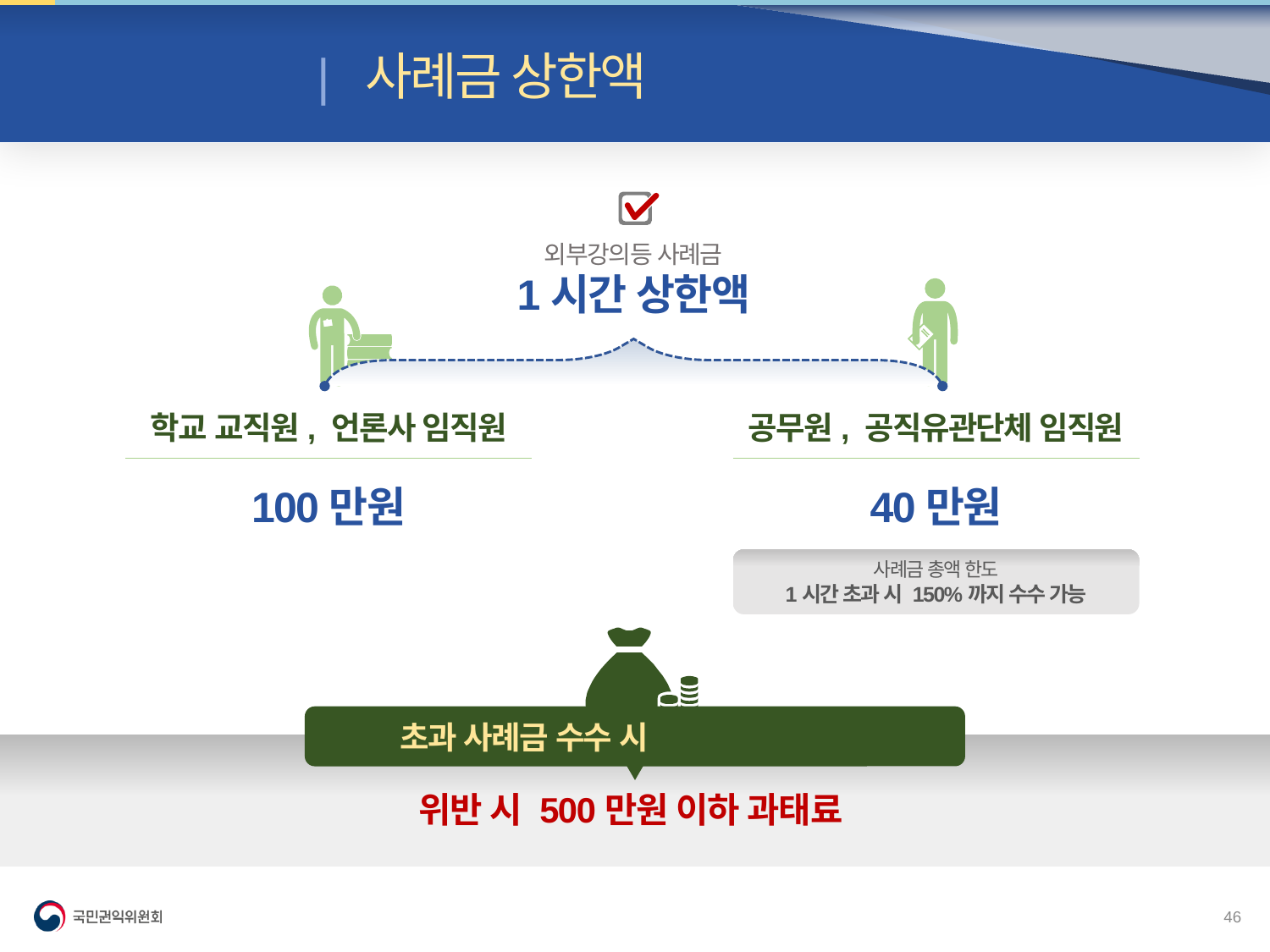

외부강의등  |  사례금 상한액

외부강의등 사례금
1시간 상한액

학교 교직원, 언론사 임직원
공무원, 공직유관단체 임직원
100만원
40만원
사례금 총액 한도
1시간 초과 시 150%까지 수수 가능

초과 사례금 수수 시 신고 및 반환의무

위반 시 500만원 이하 과태료

46